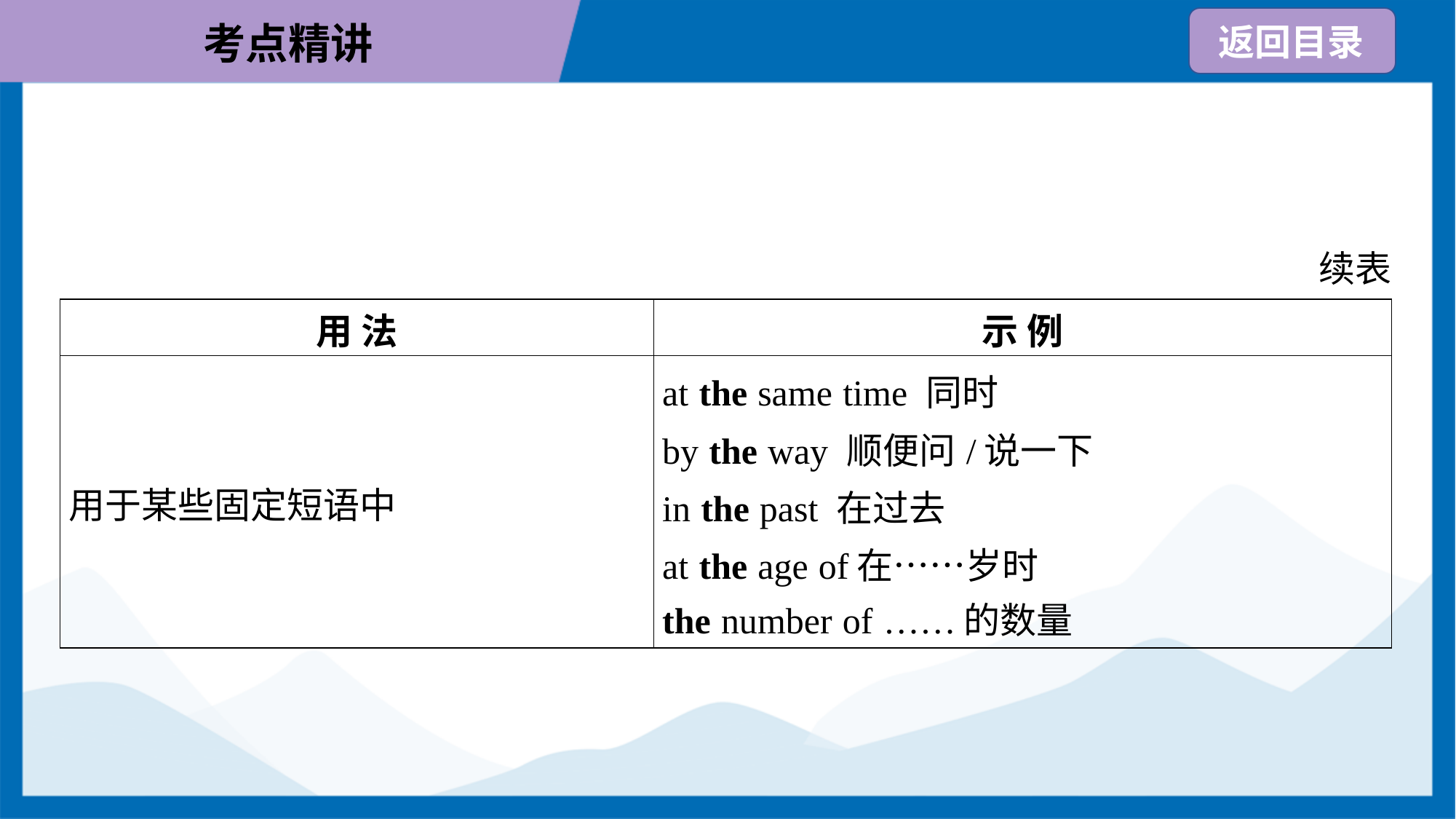

续表
| 用 法 | 示 例 |
| --- | --- |
| 用于某些固定短语中 | at the same time 同时 by the way 顺便问/说一下 in the past 在过去 at the age of在……岁时 the number of ……的数量 |